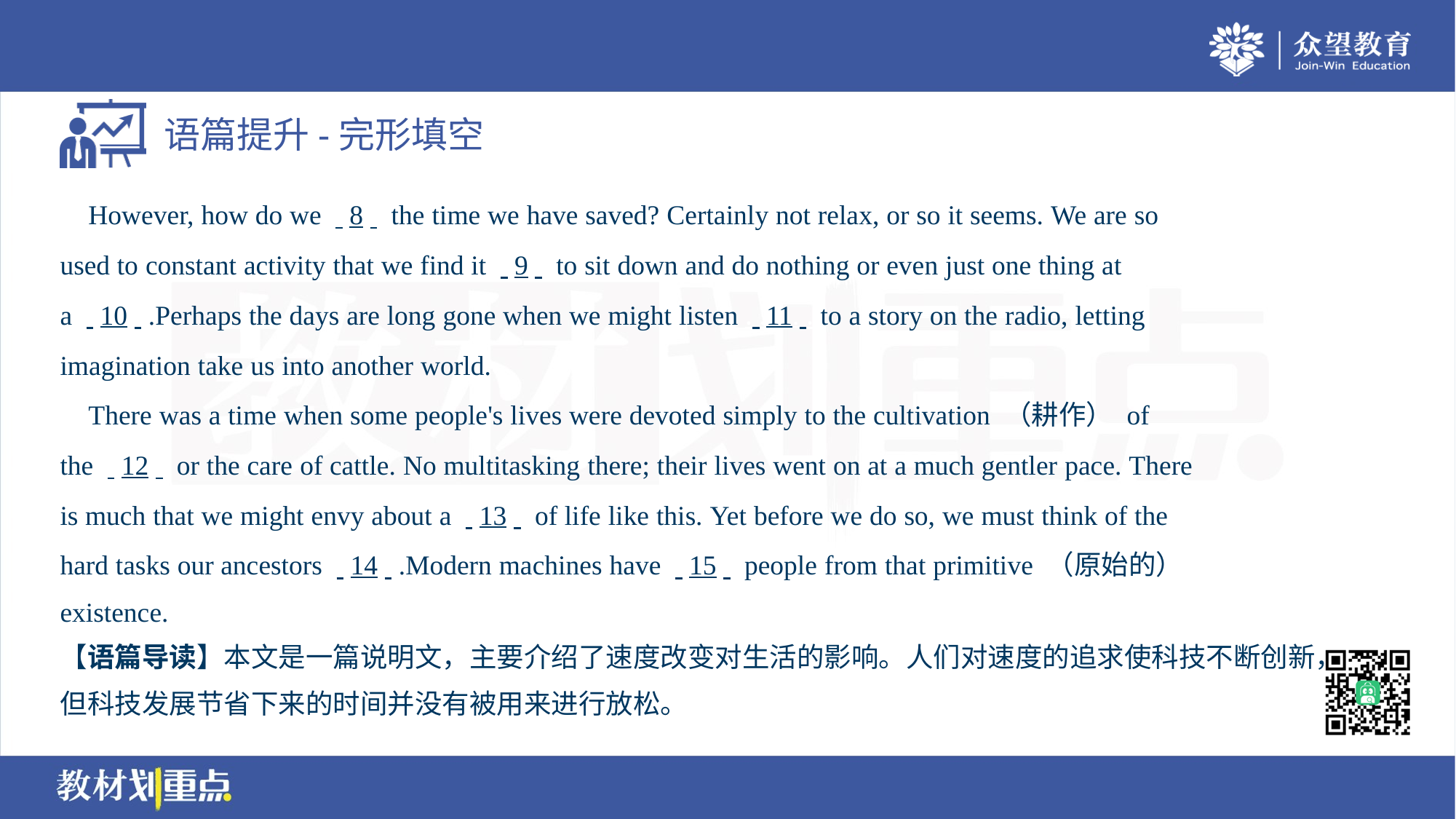

However, how do we . .8. . the time we have saved? Certainly not relax, or so it seems. We are so
used to constant activity that we find it . .9. . to sit down and do nothing or even just one thing at
a . .10. ..Perhaps the days are long gone when we might listen . .11. . to a story on the radio, letting
imagination take us into another world.
    There was a time when some people's lives were devoted simply to the cultivation （耕作） of
the . .12. . or the care of cattle. No multitasking there; their lives went on at a much gentler pace. There
is much that we might envy about a . .13. . of life like this. Yet before we do so, we must think of the
hard tasks our ancestors . .14. ..Modern machines have . .15. . people from that primitive （原始的）
existence.
【语篇导读】本文是一篇说明文，主要介绍了速度改变对生活的影响。人们对速度的追求使科技不断创新，
但科技发展节省下来的时间并没有被用来进行放松。